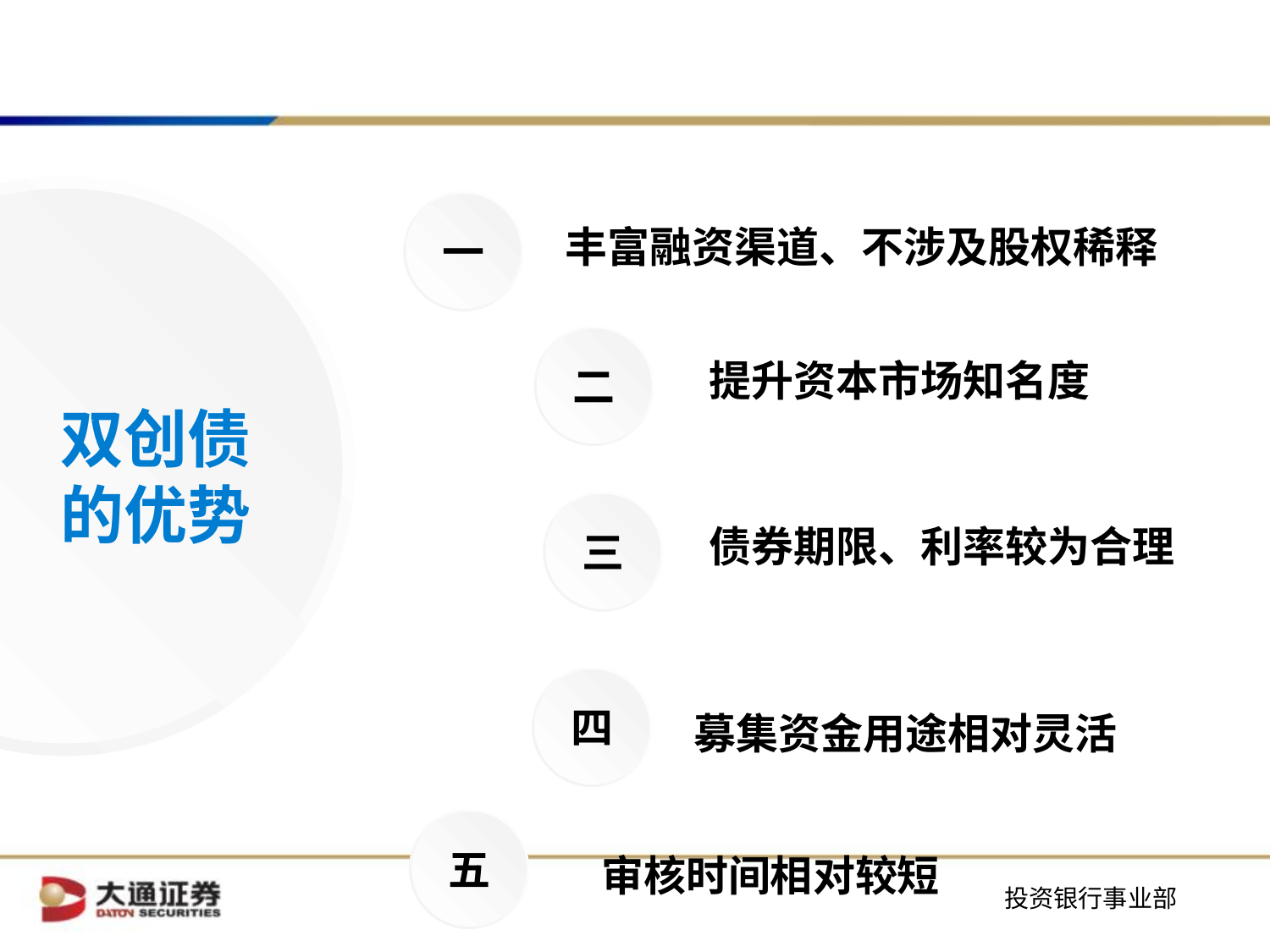

双创债的优势

一
丰富融资渠道、不涉及股权稀释

二
提升资本市场知名度

三
债券期限、利率较为合理

四
募集资金用途相对灵活

五
审核时间相对较短